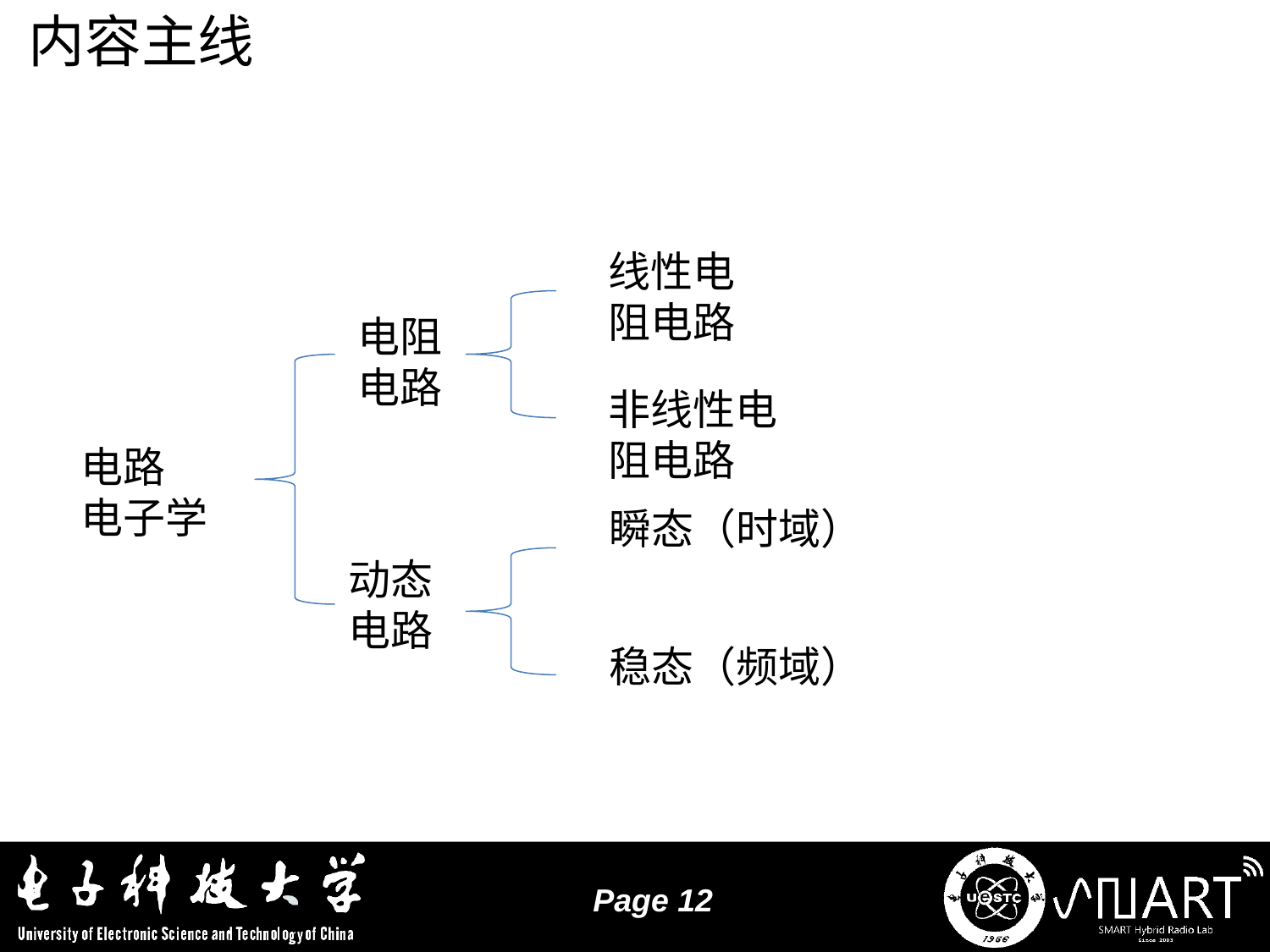

内容主线
线性电
阻电路

电阻
电路

非线性电
阻电路
电路
电子学
瞬态（时域）
动态
电路

稳态（频域）